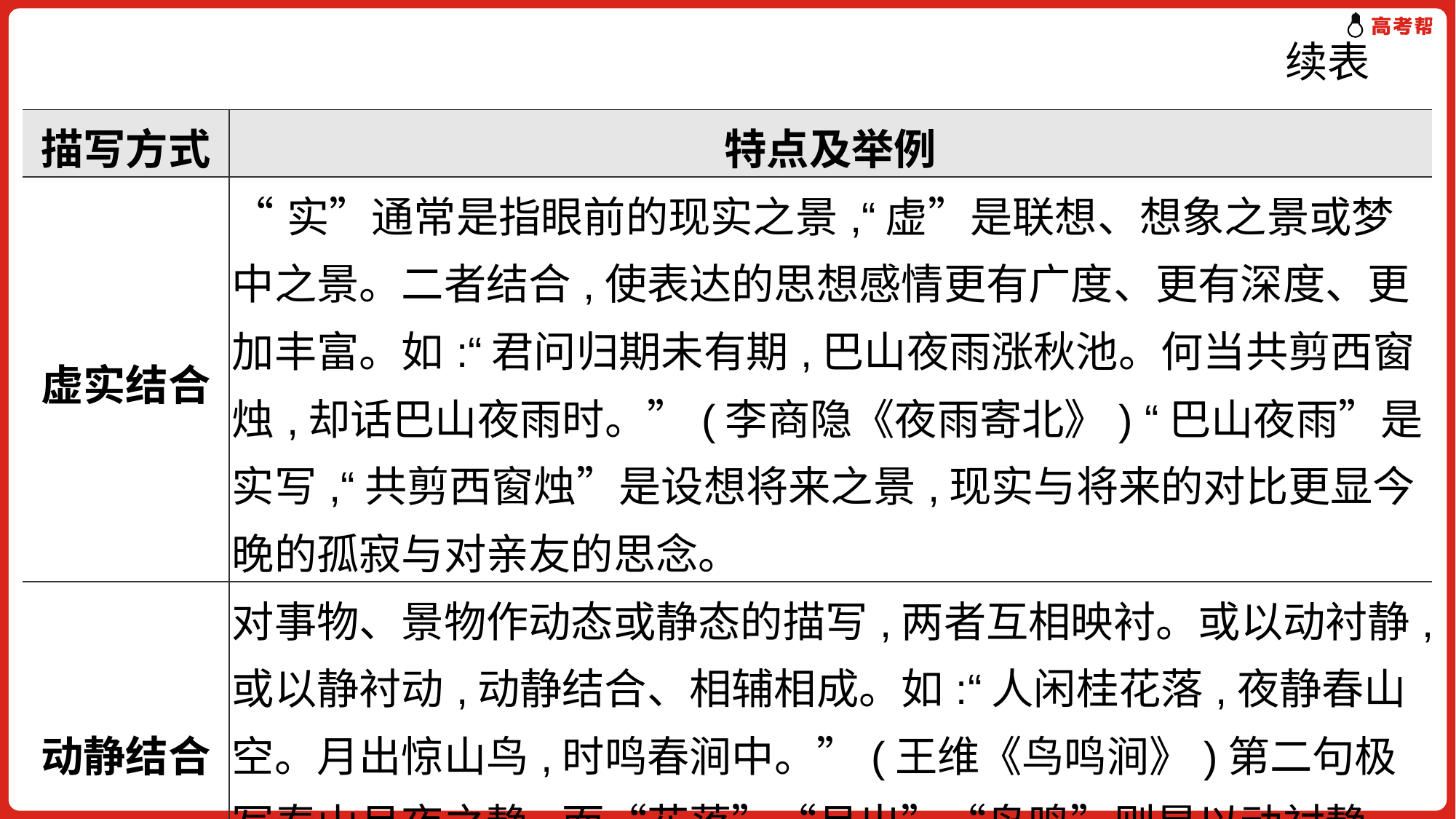

# 续表
| 描写方式 | 特点及举例 |
| --- | --- |
| 虚实结合 | “实”通常是指眼前的现实之景,“虚”是联想、想象之景或梦中之景。二者结合,使表达的思想感情更有广度、更有深度、更加丰富。如:“君问归期未有期,巴山夜雨涨秋池。何当共剪西窗烛,却话巴山夜雨时。”(李商隐《夜雨寄北》) “巴山夜雨”是实写,“共剪西窗烛”是设想将来之景,现实与将来的对比更显今晚的孤寂与对亲友的思念。 |
| 动静结合 | 对事物、景物作动态或静态的描写,两者互相映衬。或以动衬静,或以静衬动,动静结合、相辅相成。如:“人闲桂花落,夜静春山空。月出惊山鸟,时鸣春涧中。”(王维《鸟鸣涧》)第二句极写春山月夜之静,而“花落”“月出”“鸟鸣”则是以动衬静,形象地描写了心境的闲适、夜晚的静谧及春山的空寂。 |